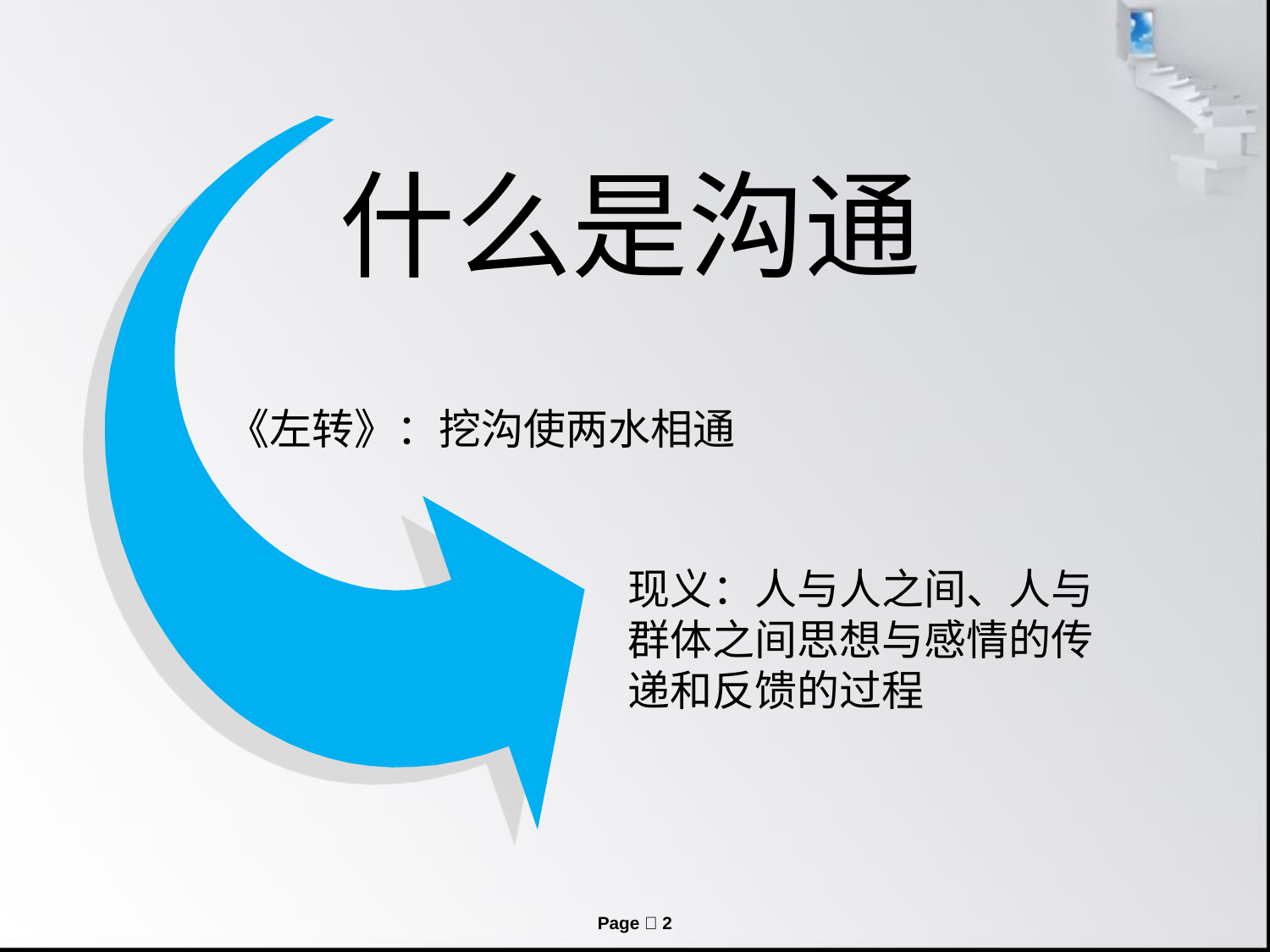

什么是沟通
《左转》：挖沟使两水相通
现义：人与人之间、人与群体之间思想与感情的传递和反馈的过程